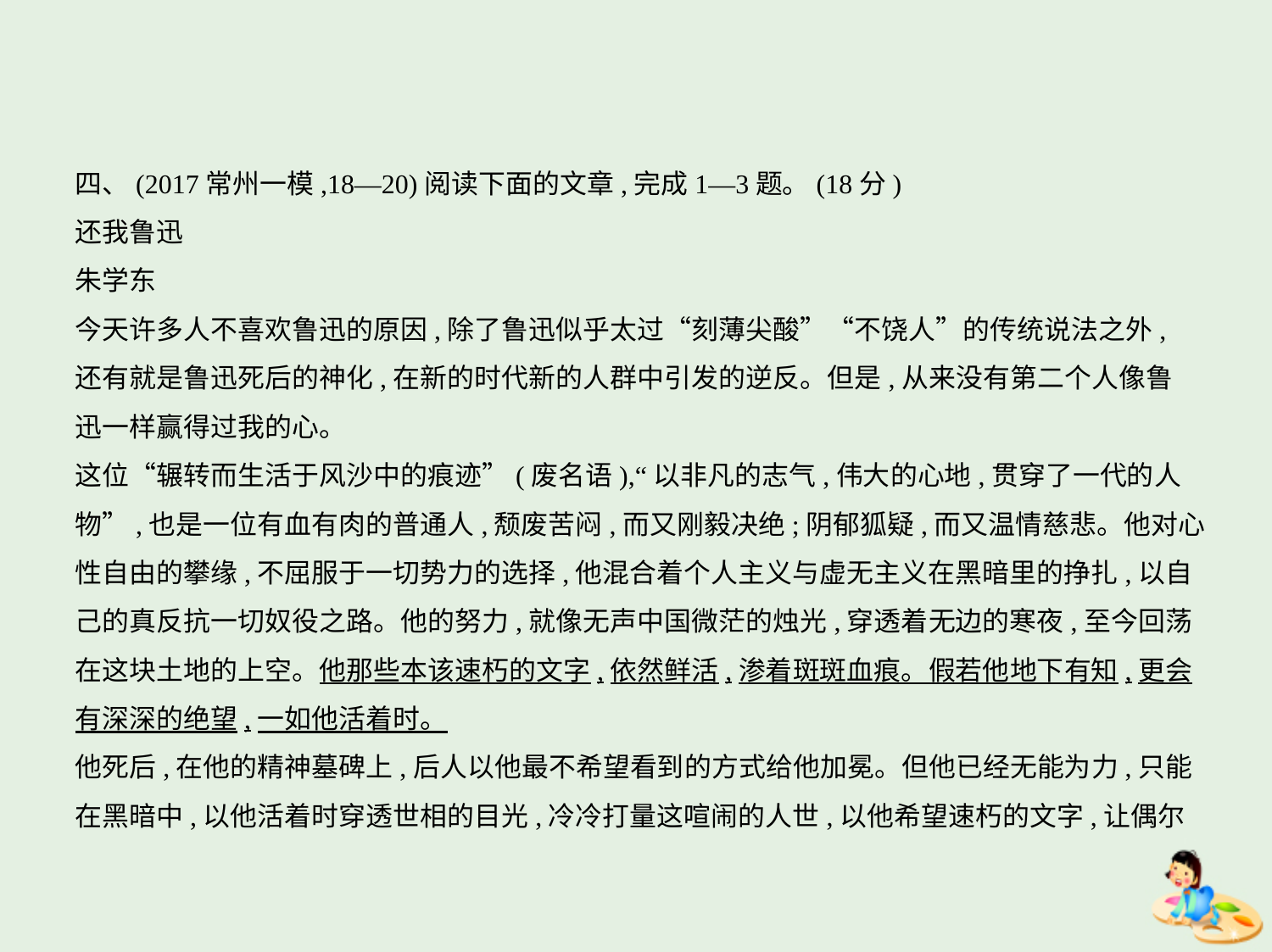

四、(2017常州一模,18—20)阅读下面的文章,完成1—3题。(18分)
还我鲁迅
朱学东
今天许多人不喜欢鲁迅的原因,除了鲁迅似乎太过“刻薄尖酸”“不饶人”的传统说法之外,
还有就是鲁迅死后的神化,在新的时代新的人群中引发的逆反。但是,从来没有第二个人像鲁
迅一样赢得过我的心。
这位“辗转而生活于风沙中的痕迹”(废名语),“以非凡的志气,伟大的心地,贯穿了一代的人
物”,也是一位有血有肉的普通人,颓废苦闷,而又刚毅决绝;阴郁狐疑,而又温情慈悲。他对心
性自由的攀缘,不屈服于一切势力的选择,他混合着个人主义与虚无主义在黑暗里的挣扎,以自
己的真反抗一切奴役之路。他的努力,就像无声中国微茫的烛光,穿透着无边的寒夜,至今回荡
在这块土地的上空。他那些本该速朽的文字,依然鲜活,渗着斑斑血痕。假若他地下有知,更会
有深深的绝望,一如他活着时。
他死后,在他的精神墓碑上,后人以他最不希望看到的方式给他加冕。但他已经无能为力,只能
在黑暗中,以他活着时穿透世相的目光,冷冷打量这喧闹的人世,以他希望速朽的文字,让偶尔